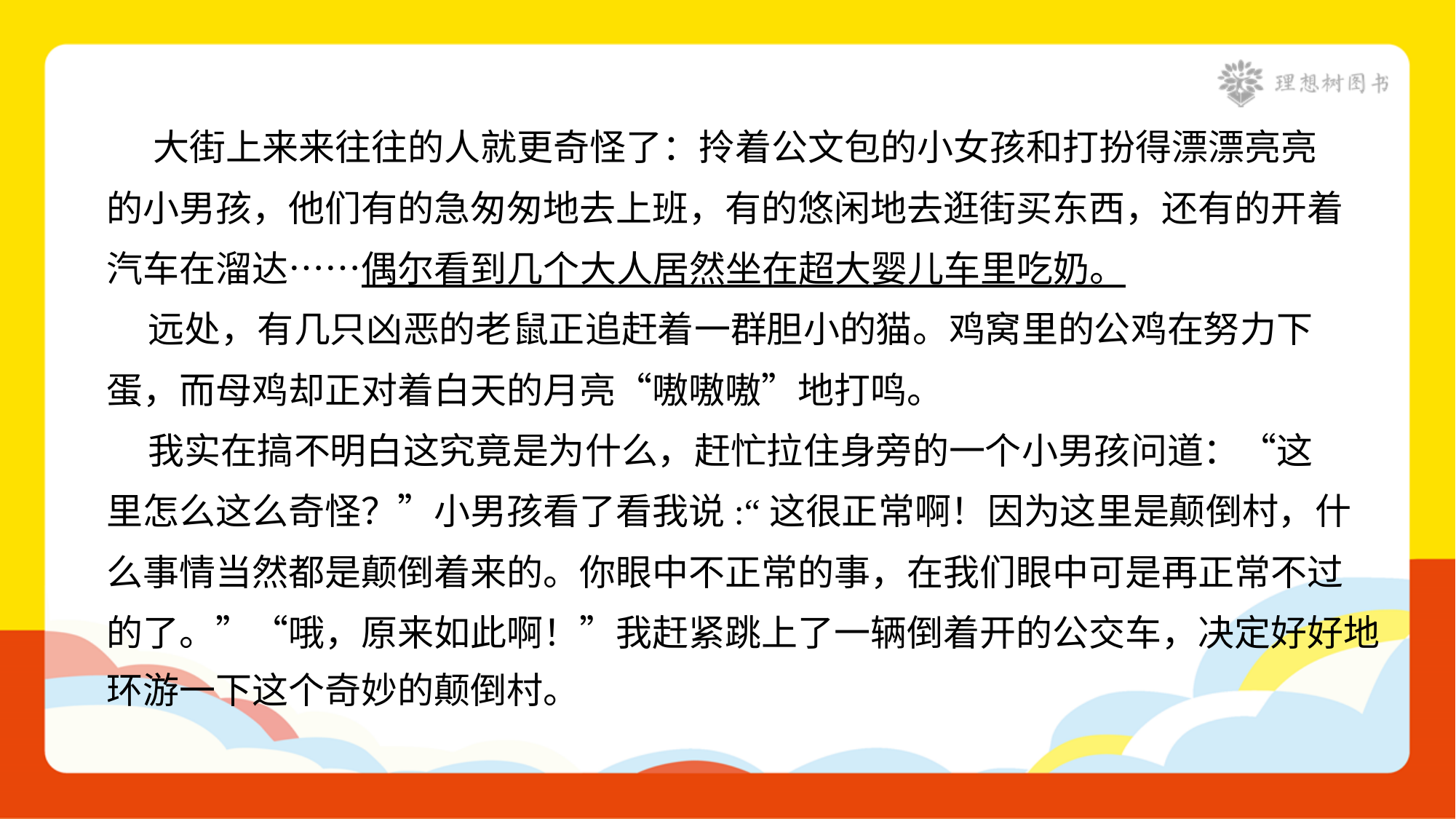

大街上来来往往的人就更奇怪了：拎着公文包的小女孩和打扮得漂漂亮亮
的小男孩，他们有的急匆匆地去上班，有的悠闲地去逛街买东西，还有的开着
汽车在溜达……偶尔看到几个大人居然坐在超大婴儿车里吃奶。
    远处，有几只凶恶的老鼠正追赶着一群胆小的猫。鸡窝里的公鸡在努力下
蛋，而母鸡却正对着白天的月亮“嗷嗷嗷”地打鸣。
    我实在搞不明白这究竟是为什么，赶忙拉住身旁的一个小男孩问道：“这
里怎么这么奇怪？”小男孩看了看我说:“这很正常啊！因为这里是颠倒村，什
么事情当然都是颠倒着来的。你眼中不正常的事，在我们眼中可是再正常不过
的了。”“哦，原来如此啊！”我赶紧跳上了一辆倒着开的公交车，决定好好地
环游一下这个奇妙的颠倒村。